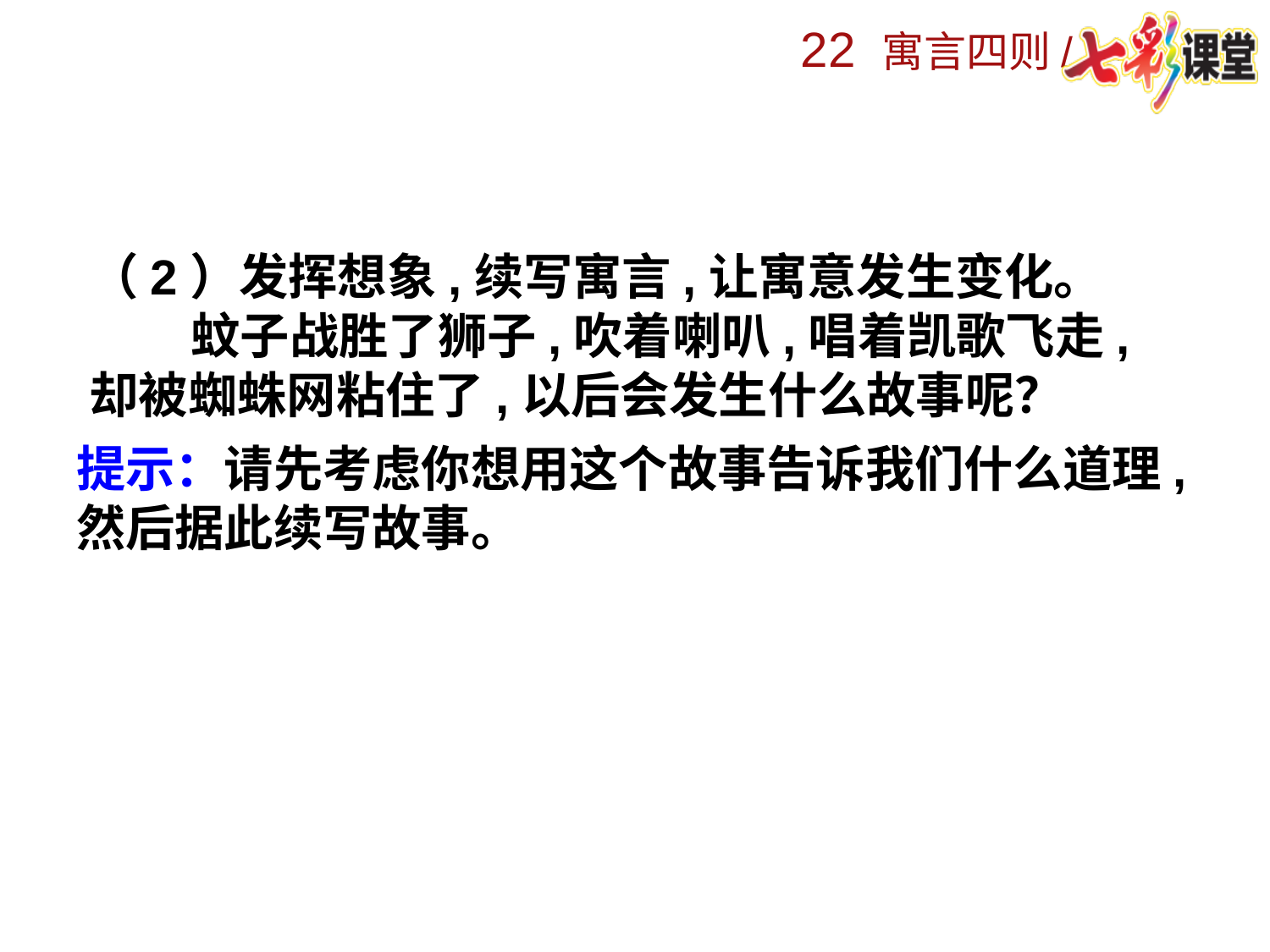

（2）发挥想象,续写寓言,让寓意发生变化。
        蚊子战胜了狮子,吹着喇叭,唱着凯歌飞走,却被蜘蛛网粘住了,以后会发生什么故事呢？
提示：请先考虑你想用这个故事告诉我们什么道理,然后据此续写故事。